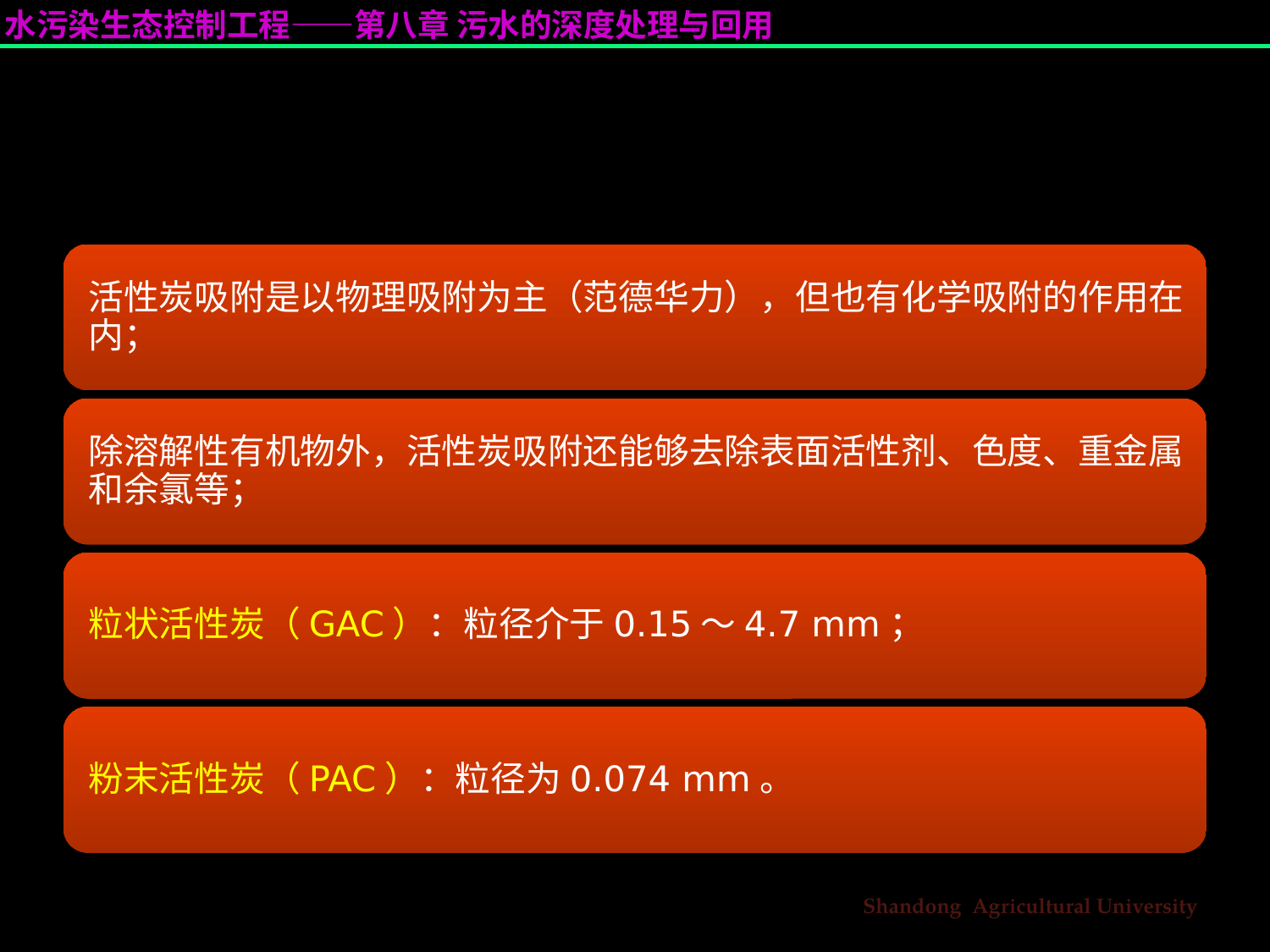

#
活性炭吸附是以物理吸附为主（范德华力），但也有化学吸附的作用在内；
除溶解性有机物外，活性炭吸附还能够去除表面活性剂、色度、重金属和余氯等；
粒状活性炭（GAC）：粒径介于0.15～4.7 mm；
粉末活性炭（PAC）：粒径为0.074 mm。